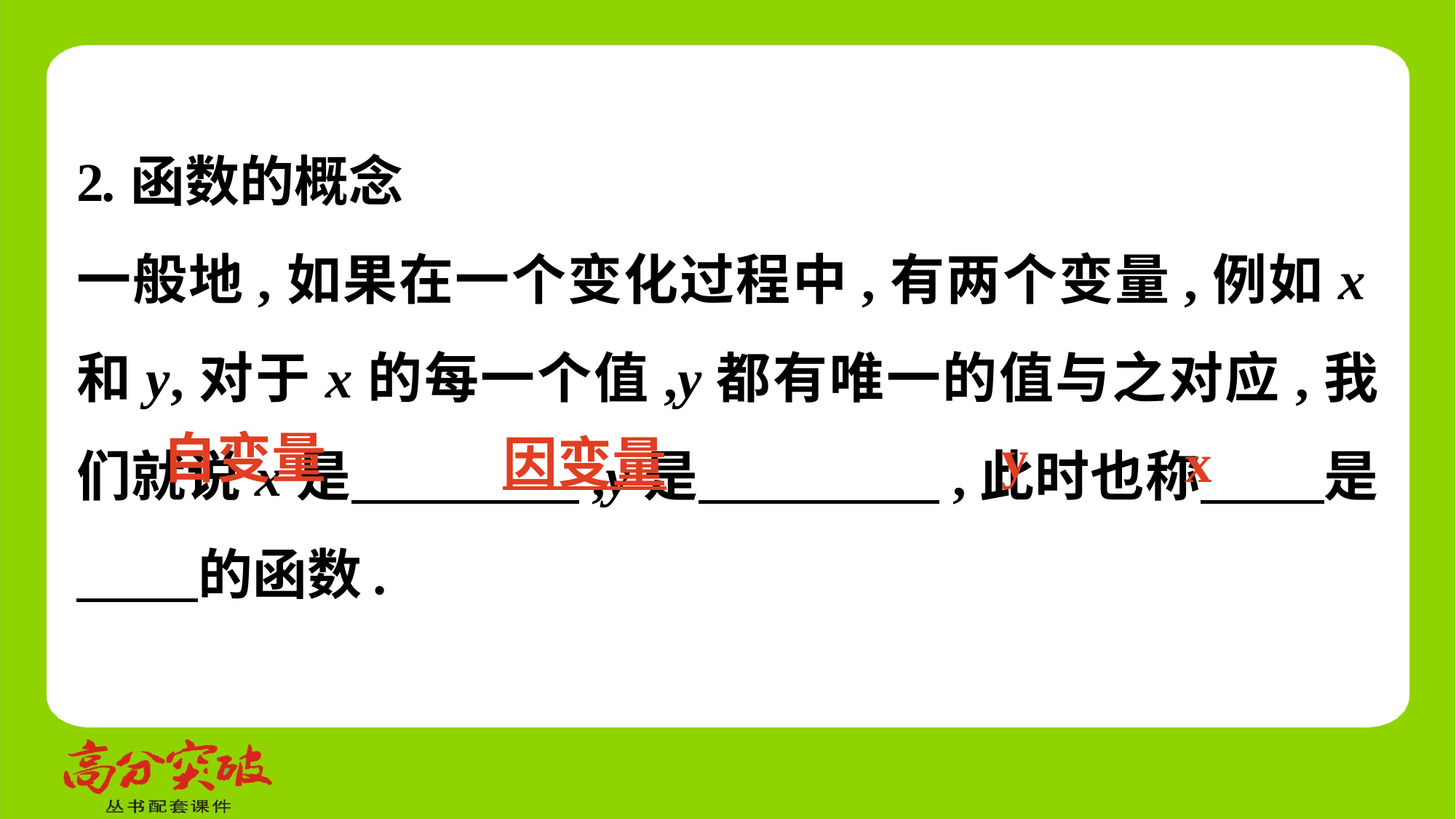

2.函数的概念
一般地,如果在一个变化过程中,有两个变量,例如x和y,对于x的每一个值,y都有唯一的值与之对应,我们就说x是　         　,y是　          　,此时也称　 　是　 　的函数.
y
自变量
因变量
x